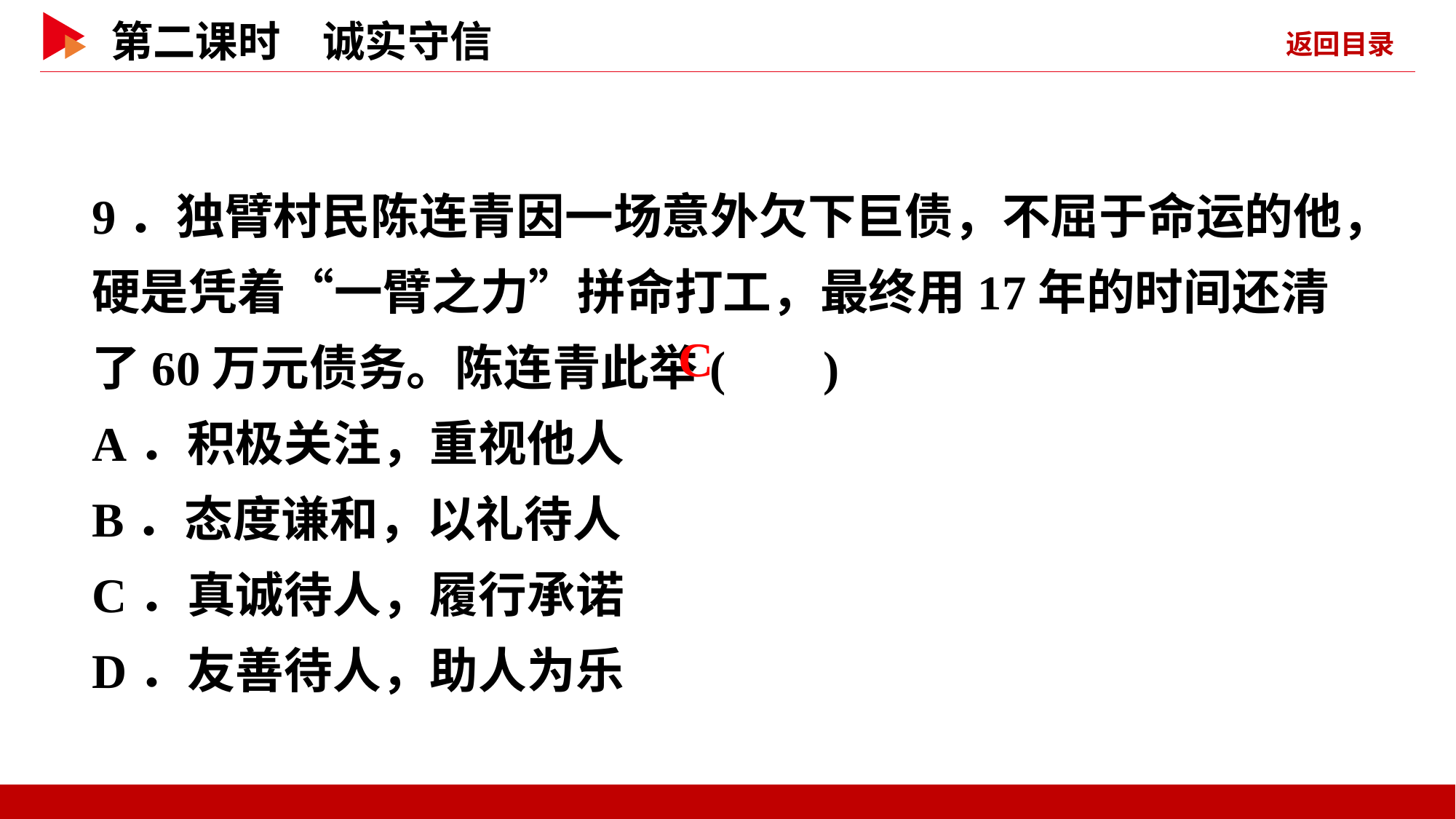

9．独臂村民陈连青因一场意外欠下巨债，不屈于命运的他，硬是凭着“一臂之力”拼命打工，最终用17年的时间还清了60万元债务。陈连青此举(        )
A．积极关注，重视他人
B．态度谦和，以礼待人
C．真诚待人，履行承诺
D．友善待人，助人为乐
   C